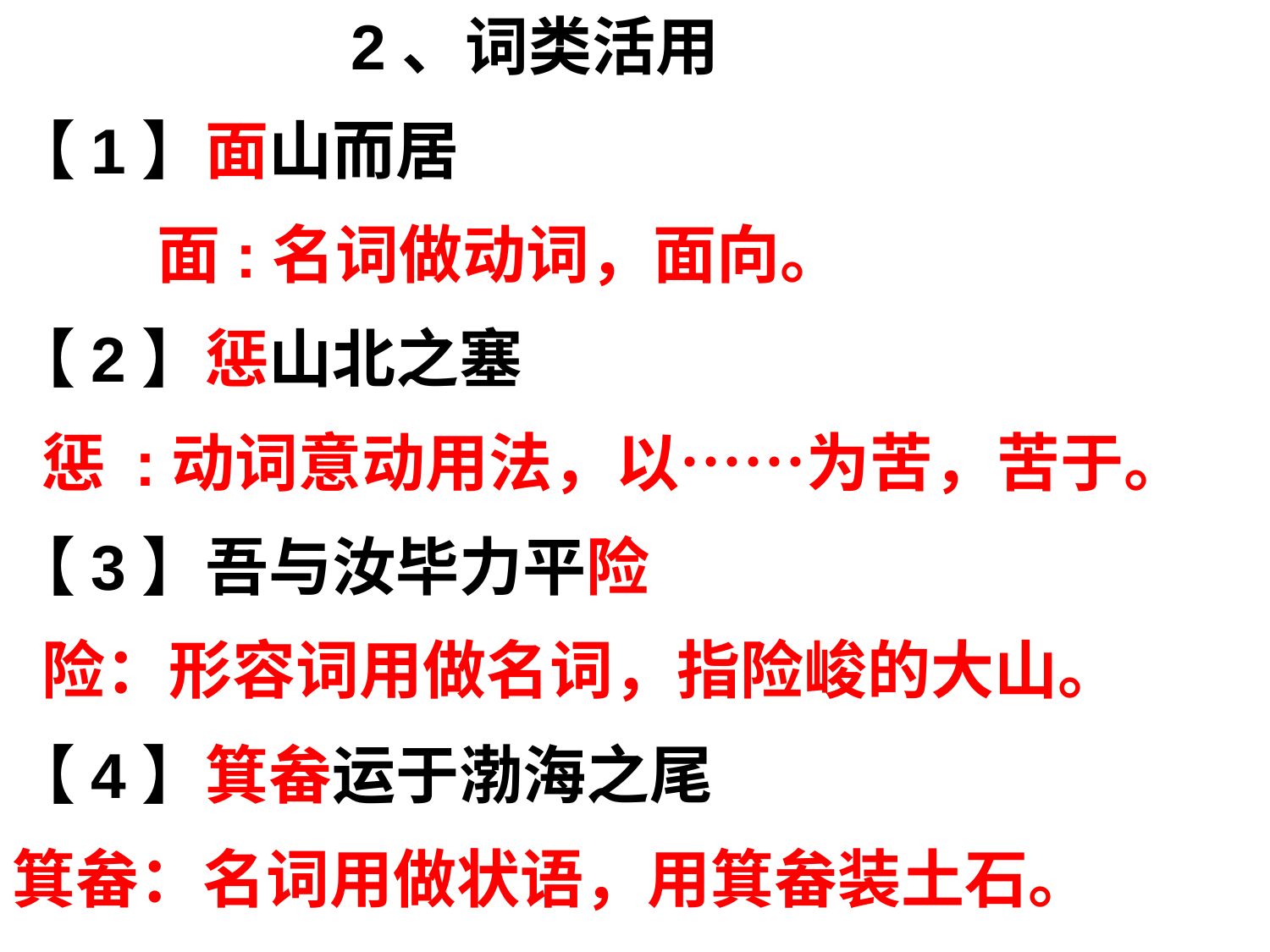

2、词类活用
【1】面山而居
         面:名词做动词，面向。
【2】惩山北之塞
 惩 :动词意动用法，以……为苦，苦于。
【3】吾与汝毕力平险
 险：形容词用做名词，指险峻的大山。
【4】箕畚运于渤海之尾
箕畚：名词用做状语，用箕畚装土石。
#